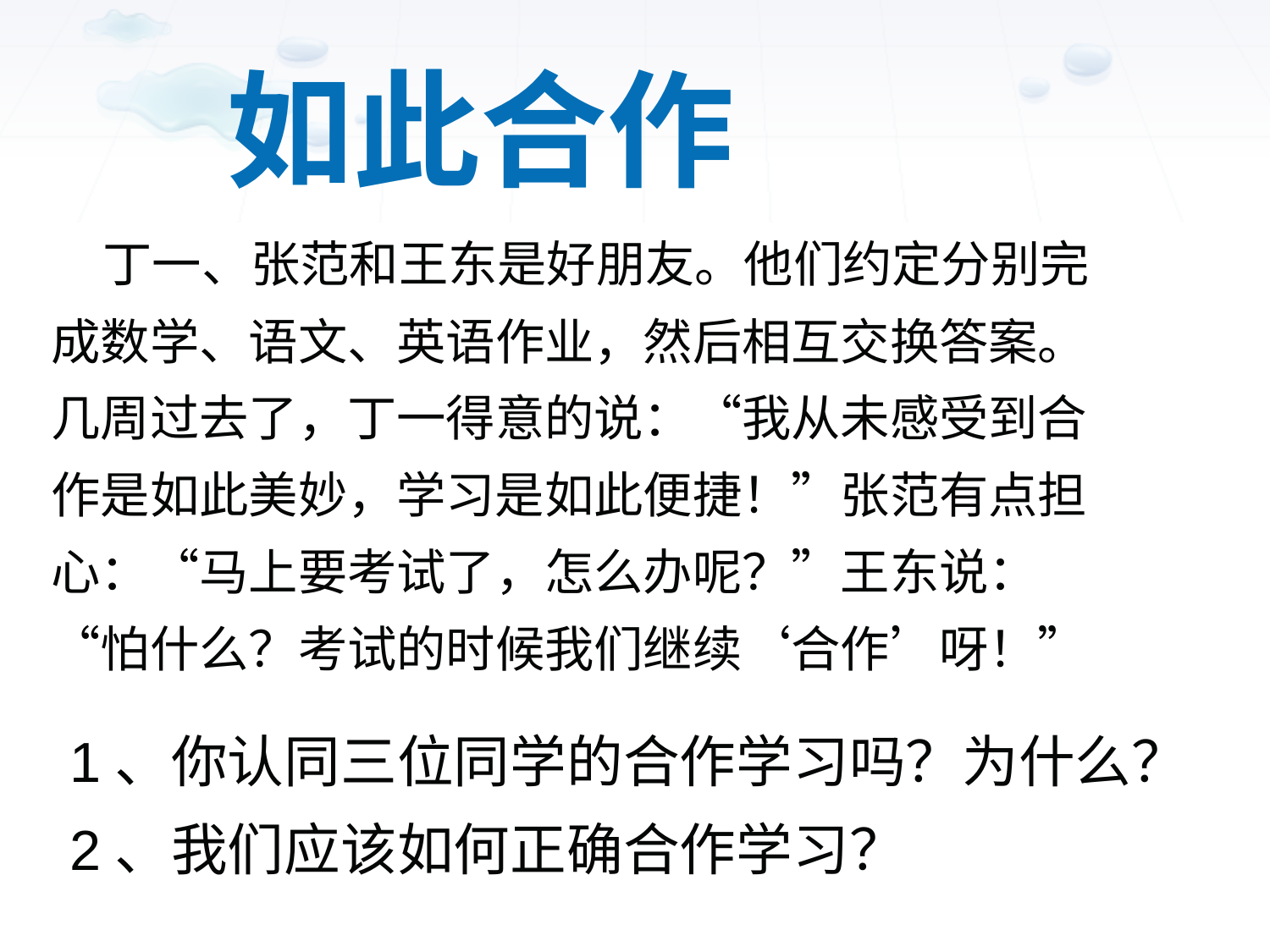

如此合作
    丁一、张范和王东是好朋友。他们约定分别完成数学、语文、英语作业，然后相互交换答案。几周过去了，丁一得意的说：“我从未感受到合作是如此美妙，学习是如此便捷！”张范有点担心：“马上要考试了，怎么办呢？”王东说：“怕什么？考试的时候我们继续‘合作’呀！”
1、你认同三位同学的合作学习吗？为什么？
2、我们应该如何正确合作学习？